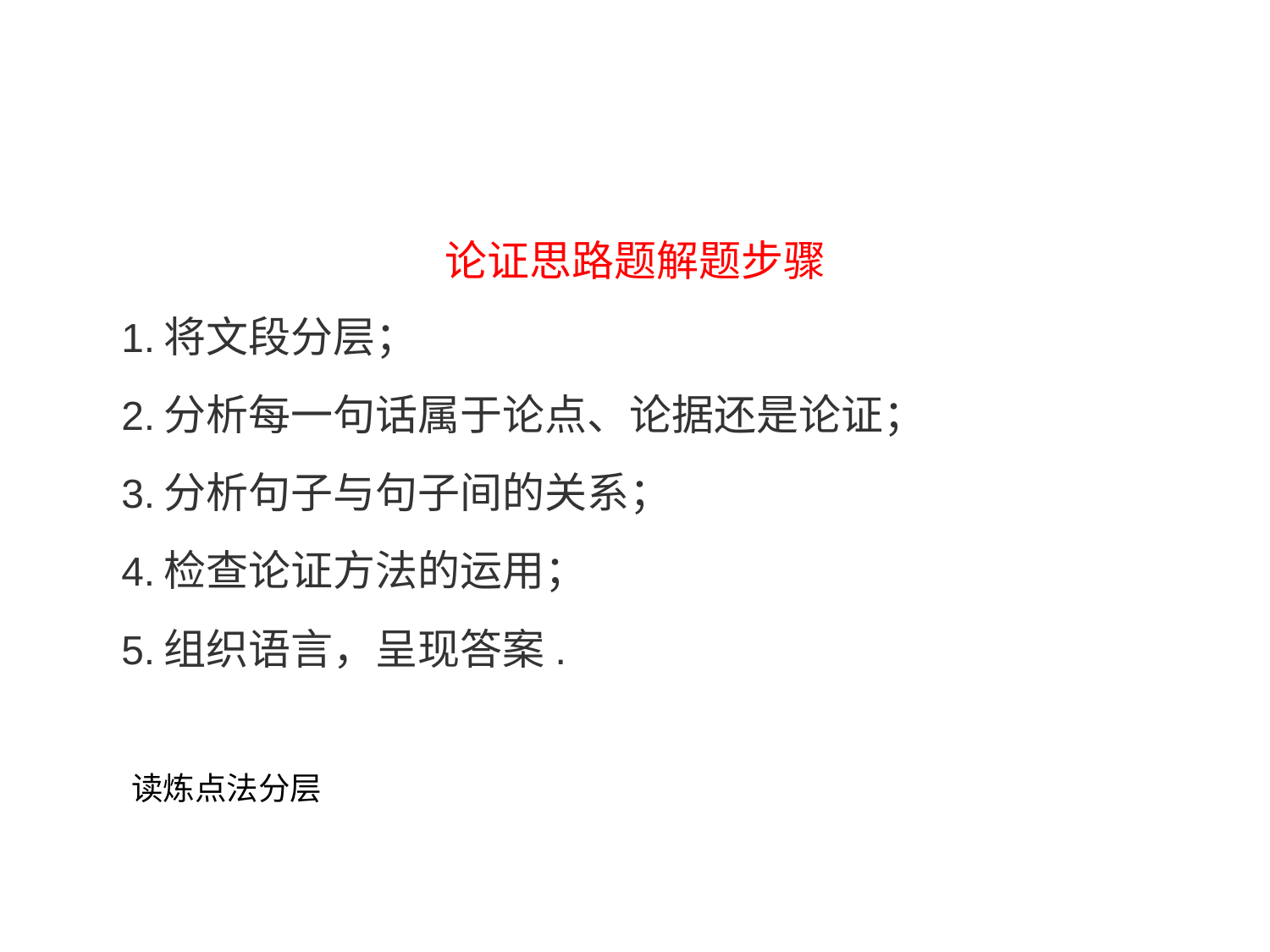

# 论证思路题解题步骤
将文段分层；
分析每一句话属于论点、论据还是论证；
分析句子与句子间的关系；
检查论证方法的运用；
组织语言，呈现答案.
读炼点法分层